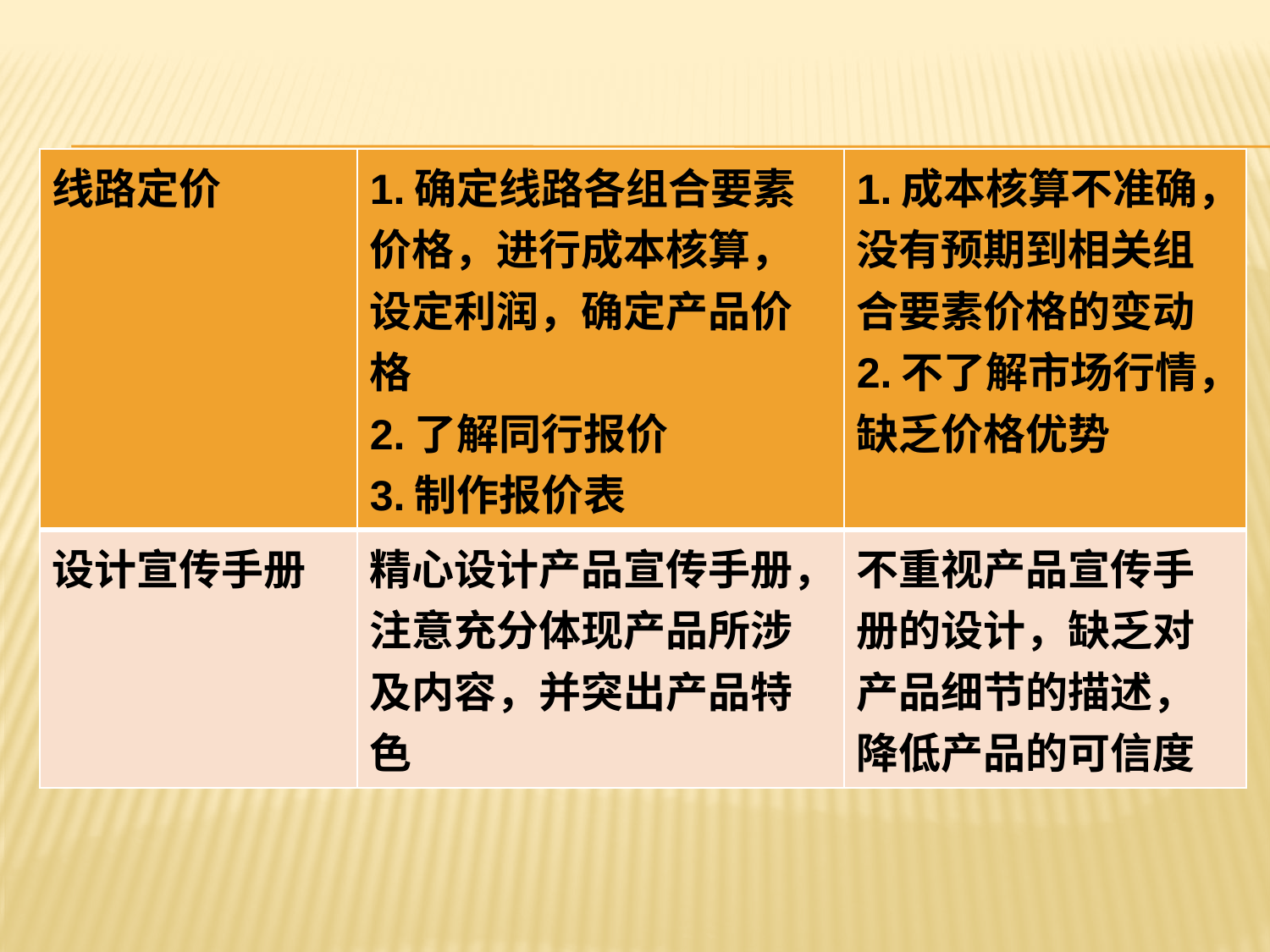

#
| 线路定价 | 1.确定线路各组合要素价格，进行成本核算，设定利润，确定产品价格 2.了解同行报价 3.制作报价表 | 1.成本核算不准确，没有预期到相关组合要素价格的变动 2.不了解市场行情，缺乏价格优势 |
| --- | --- | --- |
| 设计宣传手册 | 精心设计产品宣传手册，注意充分体现产品所涉及内容，并突出产品特色 | 不重视产品宣传手册的设计，缺乏对产品细节的描述，降低产品的可信度 |